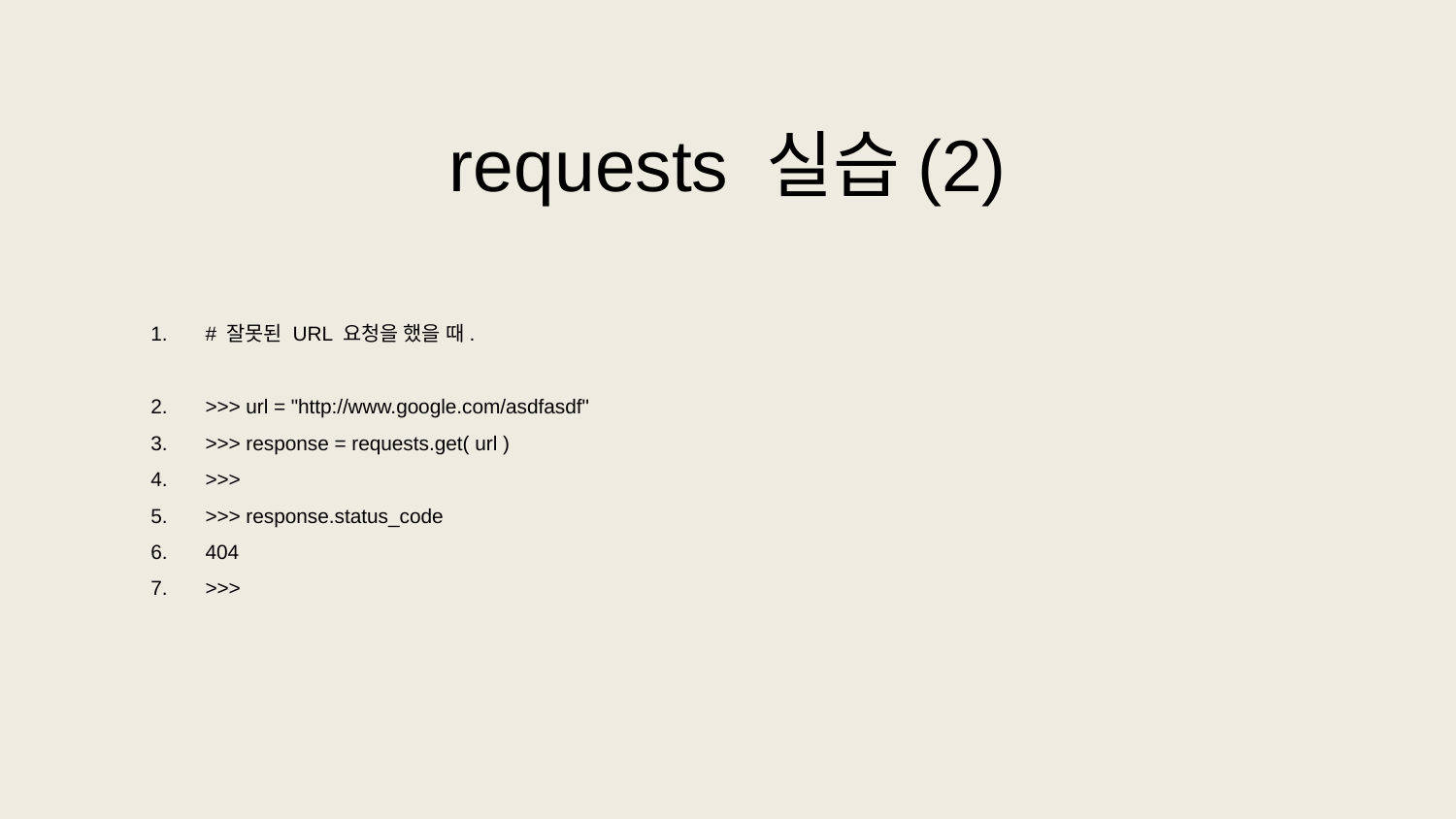

requests 실습(2)
# 잘못된 URL 요청을 했을 때.

>>> url = "http://www.google.com/asdfasdf"
>>> response = requests.get( url )
>>>
>>> response.status_code
404
>>>